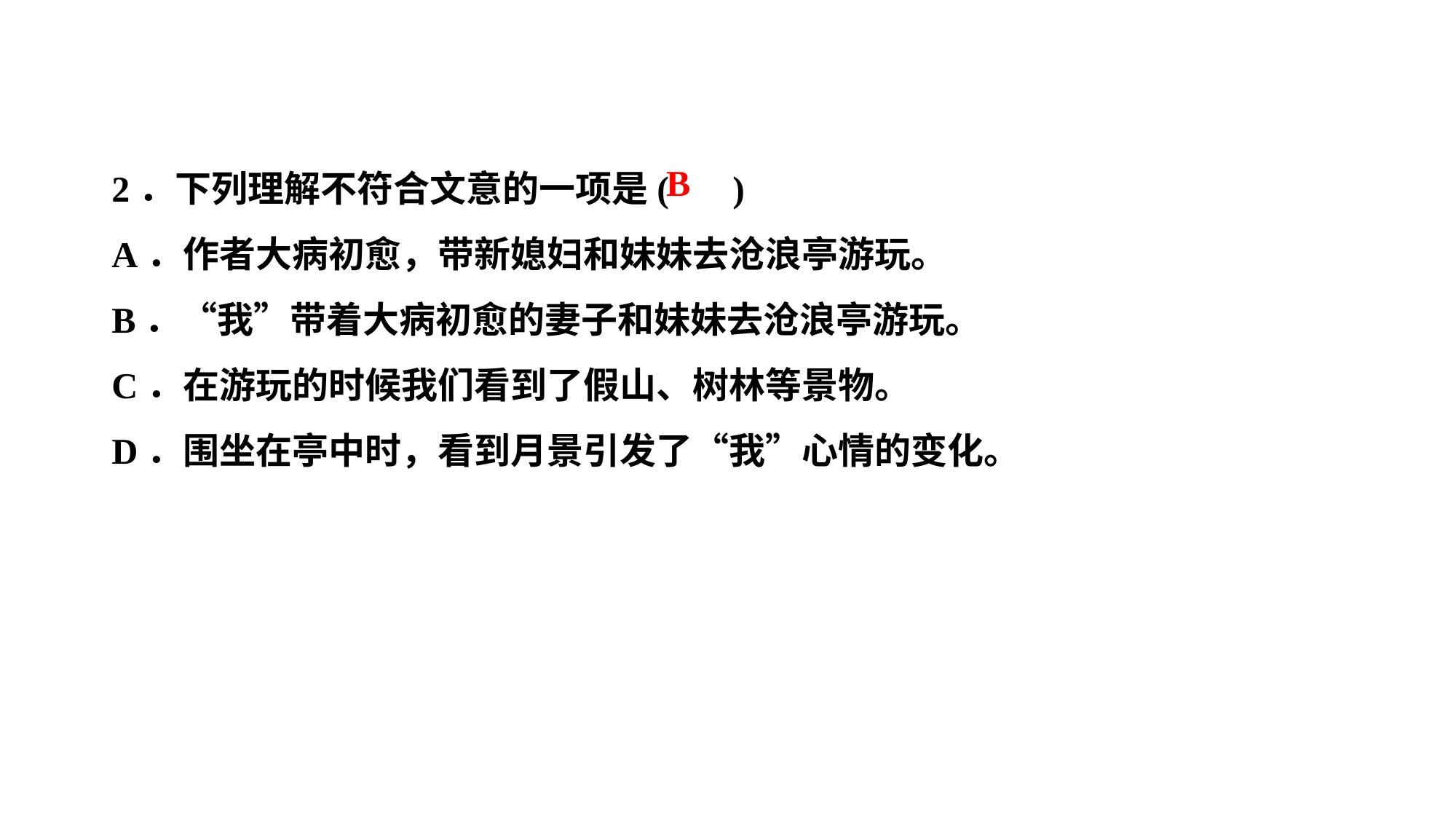

2．下列理解不符合文意的一项是(       )
A．作者大病初愈，带新媳妇和妹妹去沧浪亭游玩。
B．“我”带着大病初愈的妻子和妹妹去沧浪亭游玩。
C．在游玩的时候我们看到了假山、树林等景物。
D．围坐在亭中时，看到月景引发了“我”心情的变化。
B